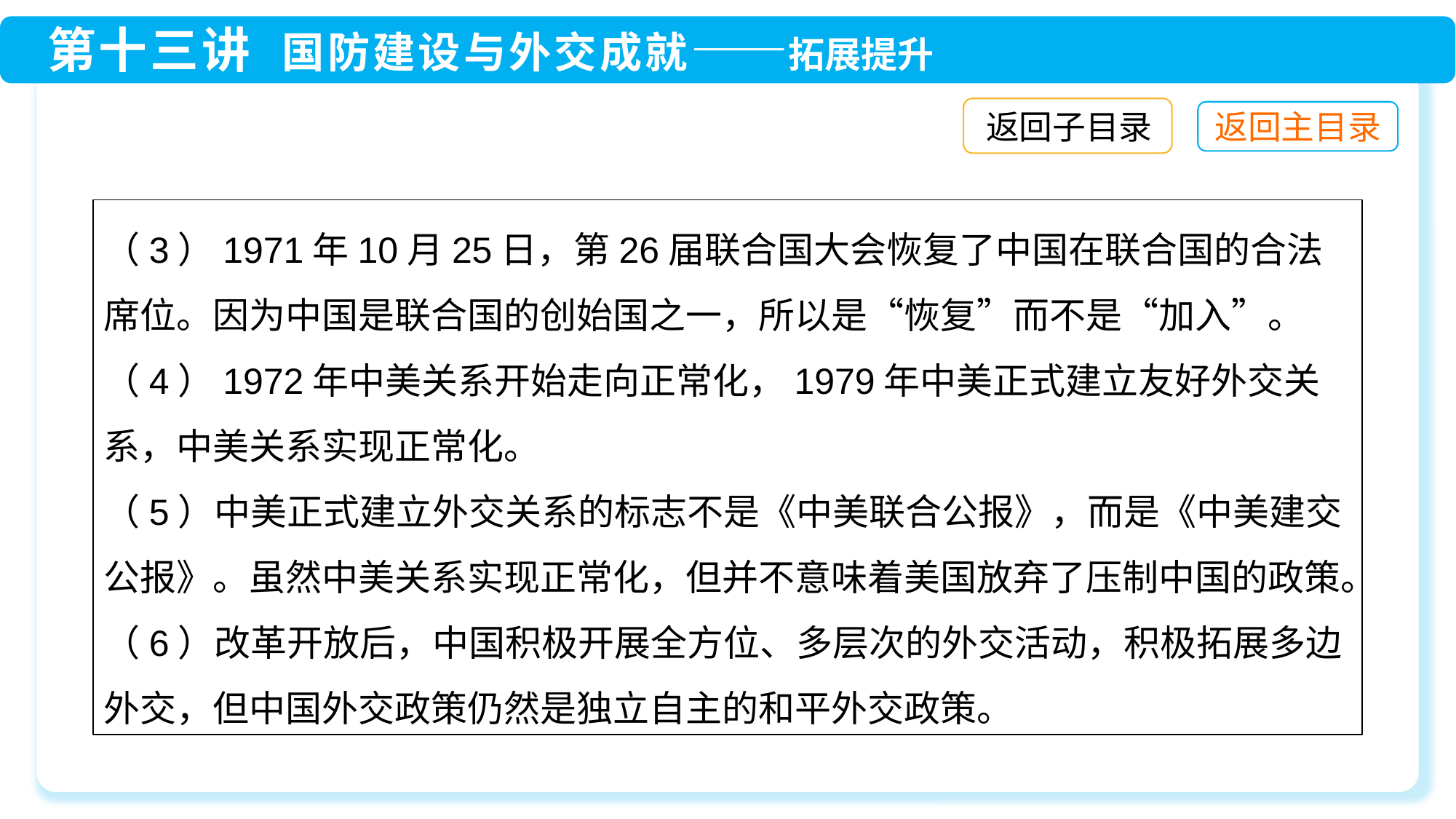

返回子目录
（3）1971年10月25日，第26届联合国大会恢复了中国在联合国的合法席位。因为中国是联合国的创始国之一，所以是“恢复”而不是“加入”。
（4）1972年中美关系开始走向正常化，1979年中美正式建立友好外交关系，中美关系实现正常化。
（5）中美正式建立外交关系的标志不是《中美联合公报》，而是《中美建交公报》。虽然中美关系实现正常化，但并不意味着美国放弃了压制中国的政策。
（6）改革开放后，中国积极开展全方位、多层次的外交活动，积极拓展多边外交，但中国外交政策仍然是独立自主的和平外交政策。